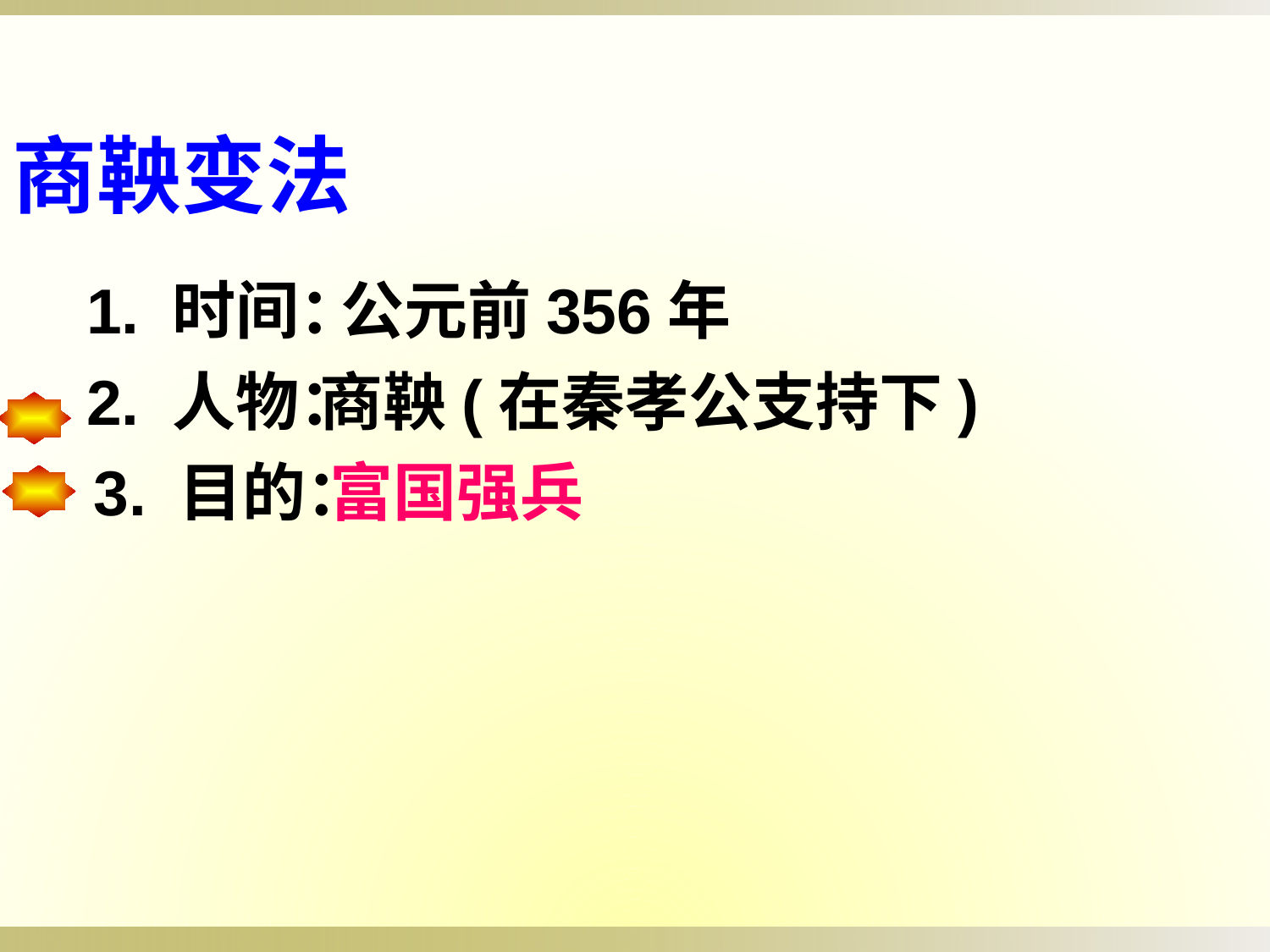

商鞅变法
1. 时间：
公元前356年
2. 人物：
商鞅(在秦孝公支持下)

 3. 目的：
富国强兵